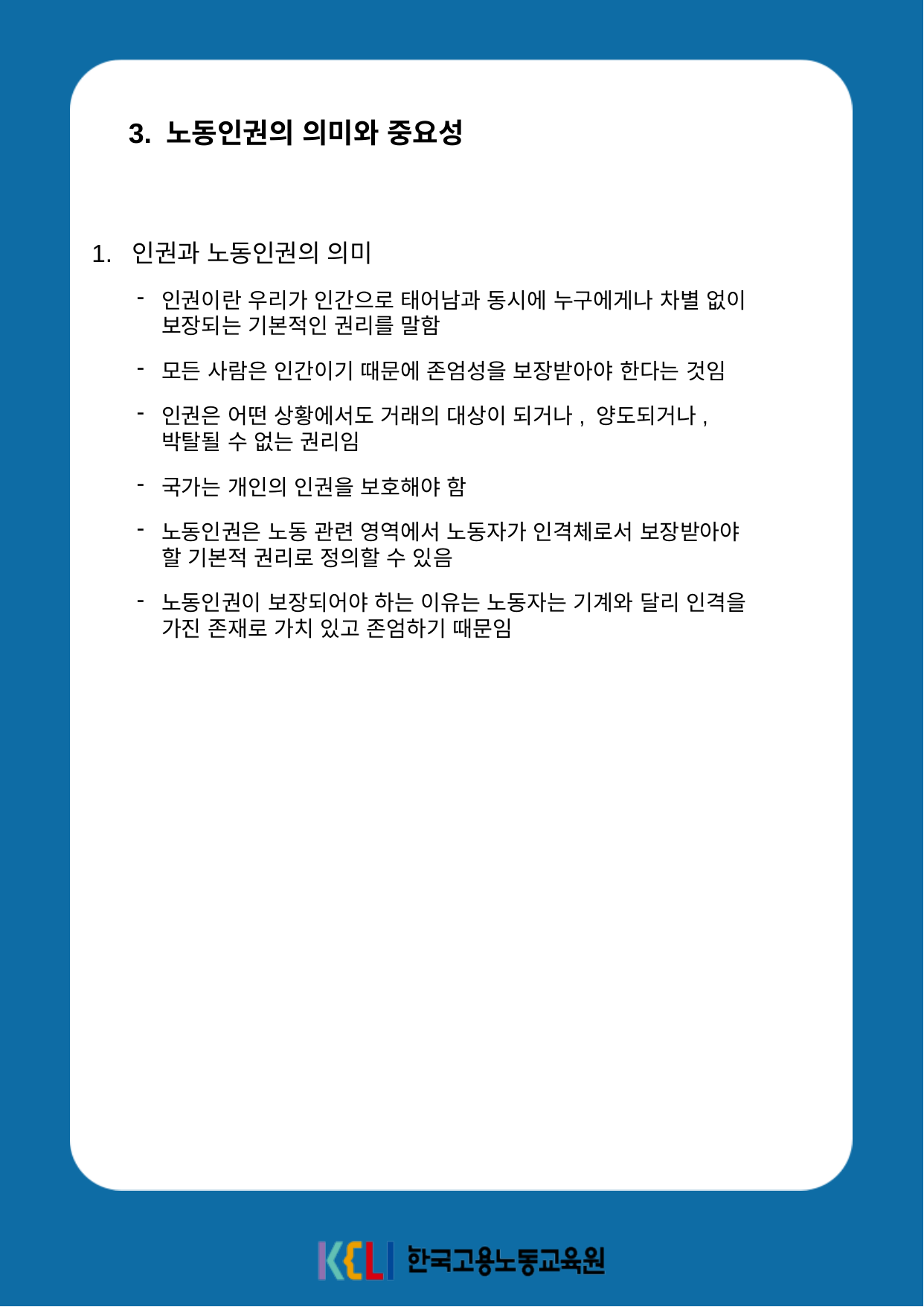

3. 노동인권의 의미와 중요성
1.  인권과 노동인권의 의미
인권이란 우리가 인간으로 태어남과 동시에 누구에게나 차별 없이 보장되는 기본적인 권리를 말함
모든 사람은 인간이기 때문에 존엄성을 보장받아야 한다는 것임
인권은 어떤 상황에서도 거래의 대상이 되거나, 양도되거나, 박탈될 수 없는 권리임
국가는 개인의 인권을 보호해야 함
노동인권은 노동 관련 영역에서 노동자가 인격체로서 보장받아야 할 기본적 권리로 정의할 수 있음
노동인권이 보장되어야 하는 이유는 노동자는 기계와 달리 인격을 가진 존재로 가치 있고 존엄하기 때문임